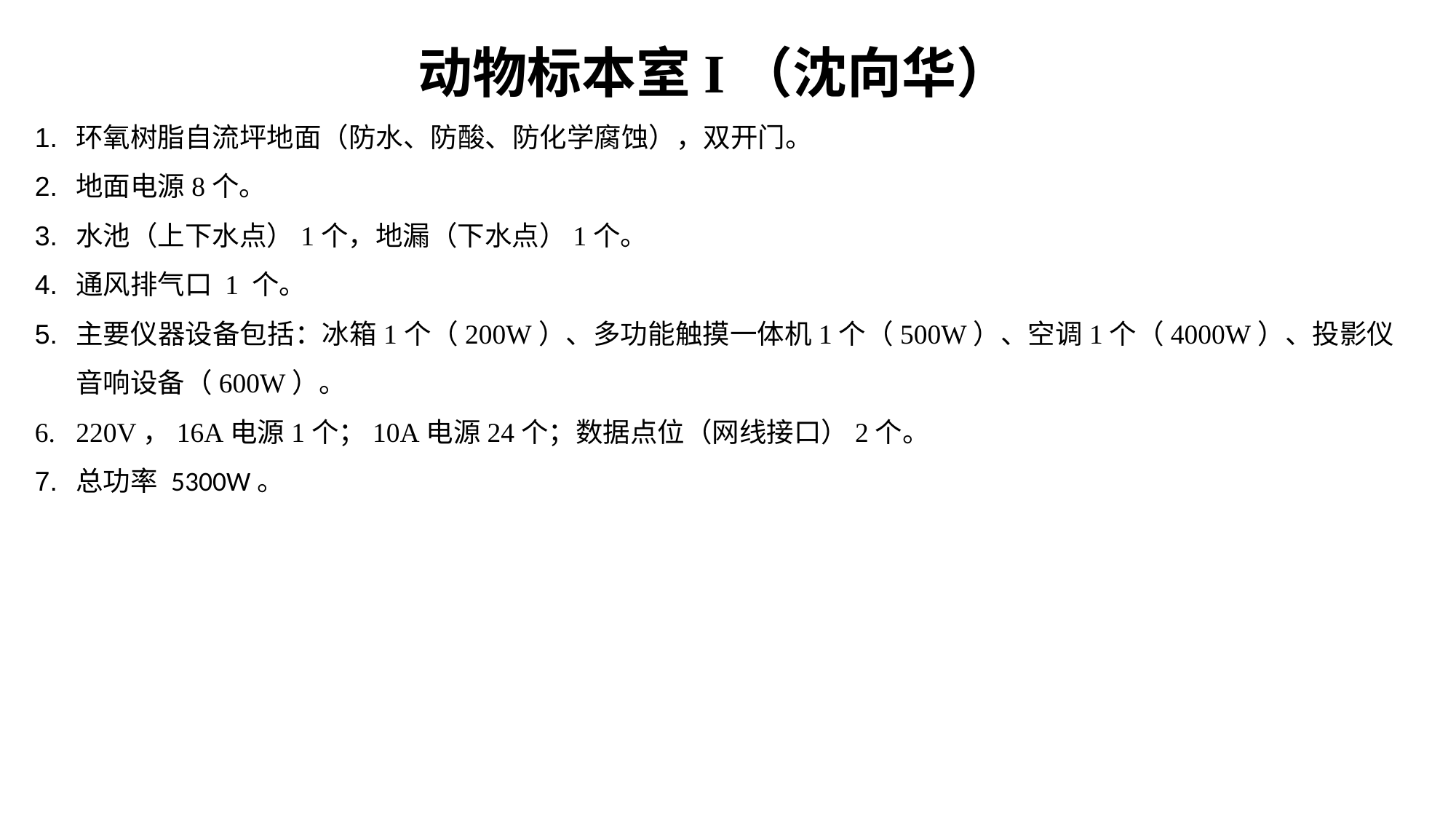

动物标本室Ι（沈向华）
环氧树脂自流坪地面（防水、防酸、防化学腐蚀），双开门。
地面电源8个。
水池（上下水点）1个，地漏（下水点）1个。
通风排气口 1 个。
主要仪器设备包括：冰箱1个（200W）、多功能触摸一体机1个（500W）、空调1个（4000W）、投影仪音响设备（600W）。
220V，16A电源1个；10A电源24个；数据点位（网线接口）2个。
总功率 5300W。